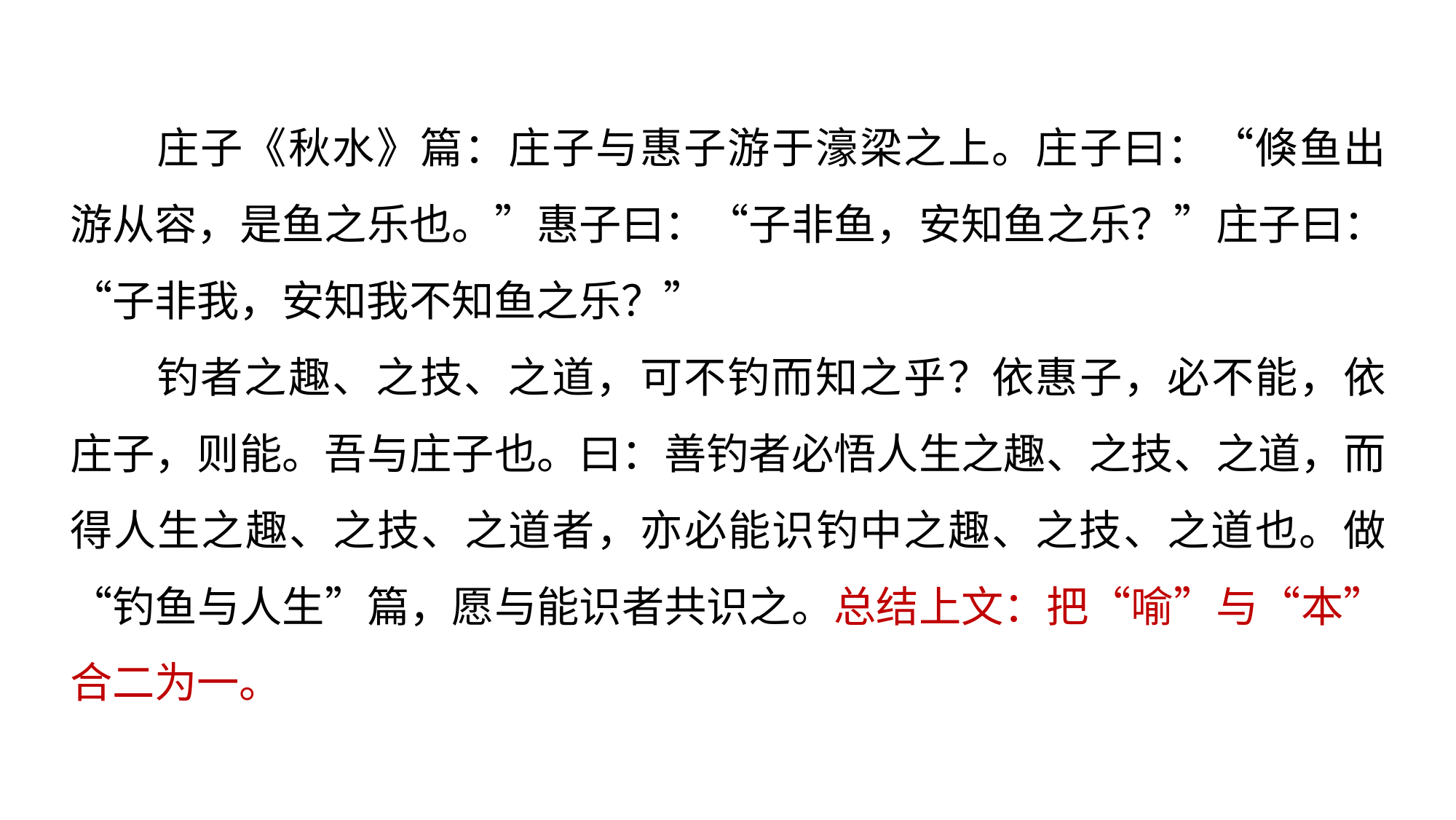

庄子《秋水》篇：庄子与惠子游于濠梁之上。庄子曰：“倏鱼出游从容，是鱼之乐也。”惠子曰：“子非鱼，安知鱼之乐？”庄子曰：“子非我，安知我不知鱼之乐？”
钓者之趣、之技、之道，可不钓而知之乎？依惠子，必不能，依庄子，则能。吾与庄子也。曰：善钓者必悟人生之趣、之技、之道，而得人生之趣、之技、之道者，亦必能识钓中之趣、之技、之道也。做“钓鱼与人生”篇，愿与能识者共识之。总结上文：把“喻”与“本”合二为一。